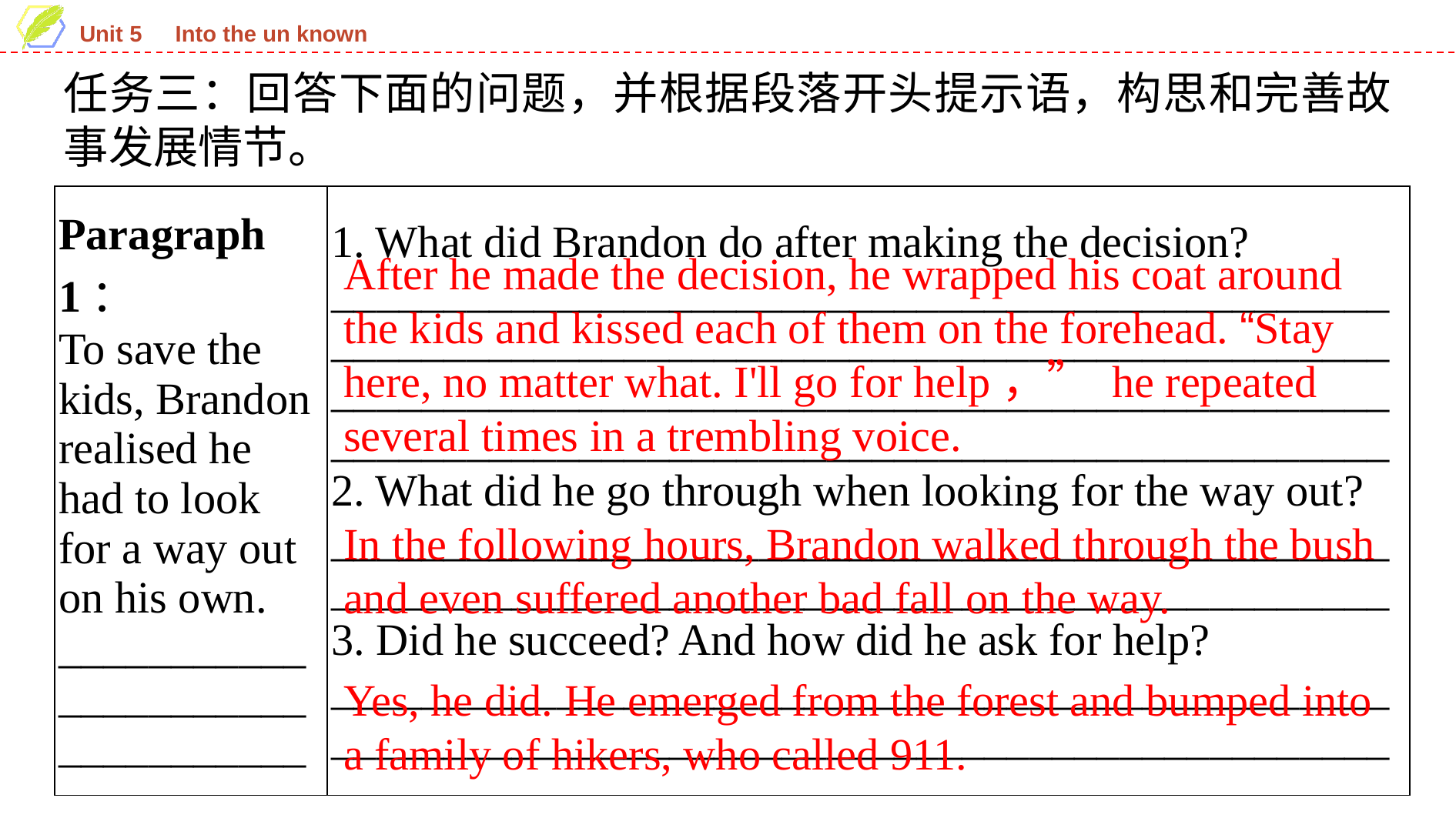

任务三：回答下面的问题，并根据段落开头提示语，构思和完善故事发展情节。
| Paragraph 1： To save the kids, Brandon realised he had to look for a way out on his own. \_\_\_\_\_\_\_\_\_\_\_\_\_\_\_\_\_\_\_\_\_\_\_\_\_\_\_\_\_\_\_\_\_ | 1. What did Brandon do after making the decision? \_\_\_\_\_\_\_\_\_\_\_\_\_\_\_\_\_\_\_\_\_\_\_\_\_\_\_\_\_\_\_\_\_\_\_\_\_\_\_\_\_\_\_\_\_\_\_\_\_\_\_\_\_\_\_\_\_\_\_\_\_\_\_\_\_\_\_\_\_\_\_\_\_\_\_\_\_\_\_\_\_\_\_\_\_\_\_\_\_\_\_\_\_\_\_\_\_\_\_\_\_\_\_\_\_\_\_\_\_\_\_\_\_\_\_\_\_\_\_\_\_\_\_\_\_\_\_\_\_\_\_\_\_\_\_\_\_\_\_\_\_\_\_\_\_\_\_\_\_\_\_\_\_\_\_\_\_\_\_\_\_\_\_\_\_\_\_\_\_\_\_\_\_\_\_\_\_\_\_\_\_\_\_\_\_\_\_\_ 2. What did he go through when looking for the way out? \_\_\_\_\_\_\_\_\_\_\_\_\_\_\_\_\_\_\_\_\_\_\_\_\_\_\_\_\_\_\_\_\_\_\_\_\_\_\_\_\_\_\_\_\_\_\_\_\_\_\_\_\_\_\_\_\_\_\_\_\_\_\_\_\_\_\_\_\_\_\_\_\_\_\_\_\_\_\_\_\_\_\_\_\_\_\_\_\_\_\_\_\_\_ 3. Did he succeed? And how did he ask for help? \_\_\_\_\_\_\_\_\_\_\_\_\_\_\_\_\_\_\_\_\_\_\_\_\_\_\_\_\_\_\_\_\_\_\_\_\_\_\_\_\_\_\_\_\_\_\_\_\_\_\_\_\_\_\_\_\_\_\_\_\_\_\_\_\_\_\_\_\_\_\_\_\_\_\_\_\_\_\_\_\_\_\_\_\_\_\_\_\_\_\_\_\_\_ |
| --- | --- |
After he made the decision, he wrapped his coat around the kids and kissed each of them on the forehead. “Stay here, no matter what. I'll go for help，” he repeated several times in a trembling voice.
In the following hours, Brandon walked through the bush and even suffered another bad fall on the way.
Yes, he did. He emerged from the forest and bumped into a family of hikers, who called 911.